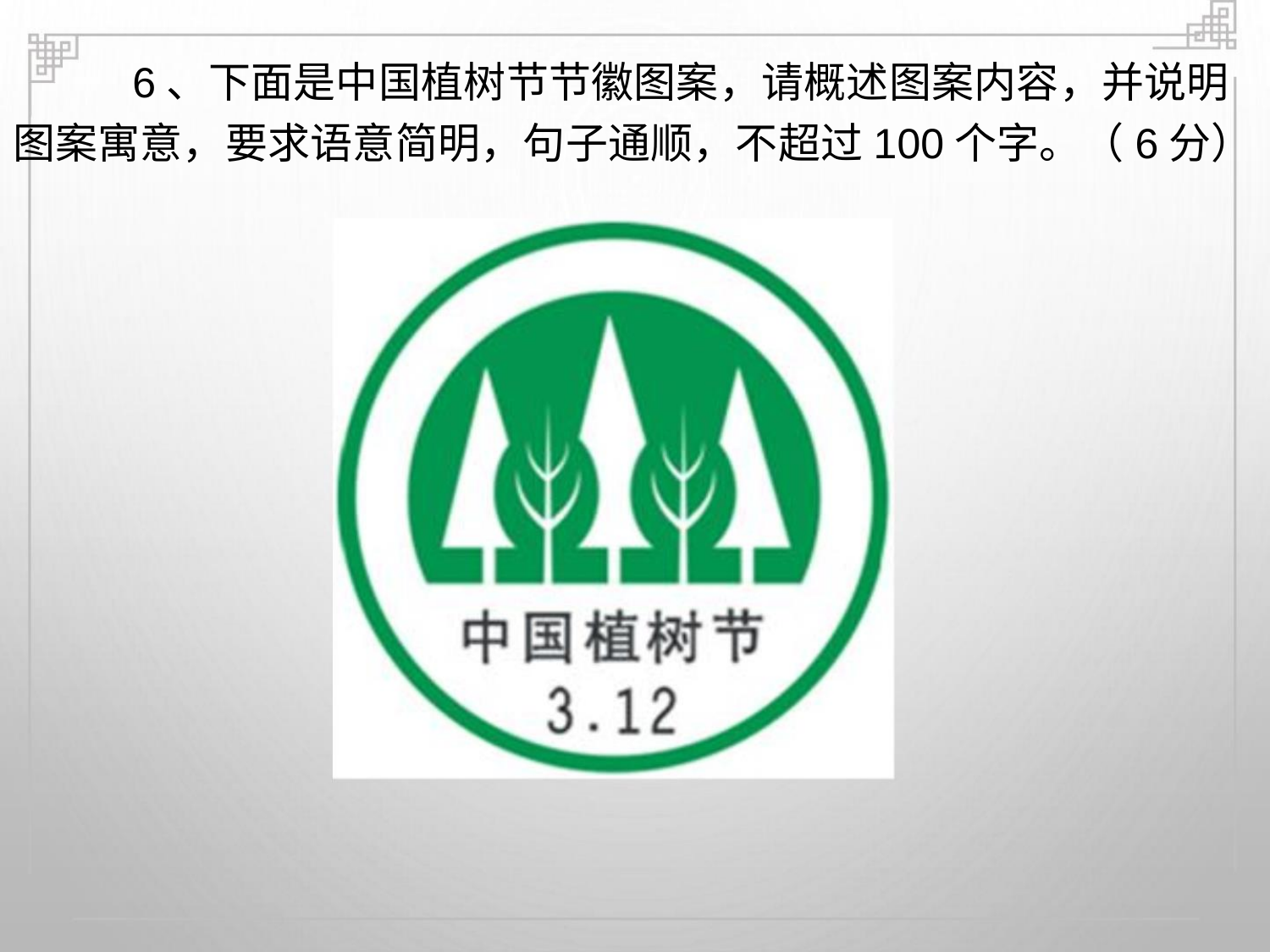

6、下面是中国植树节节徽图案，请概述图案内容，并说明
图案寓意，要求语意简明，句子通顺，不超过100个字。（6分）